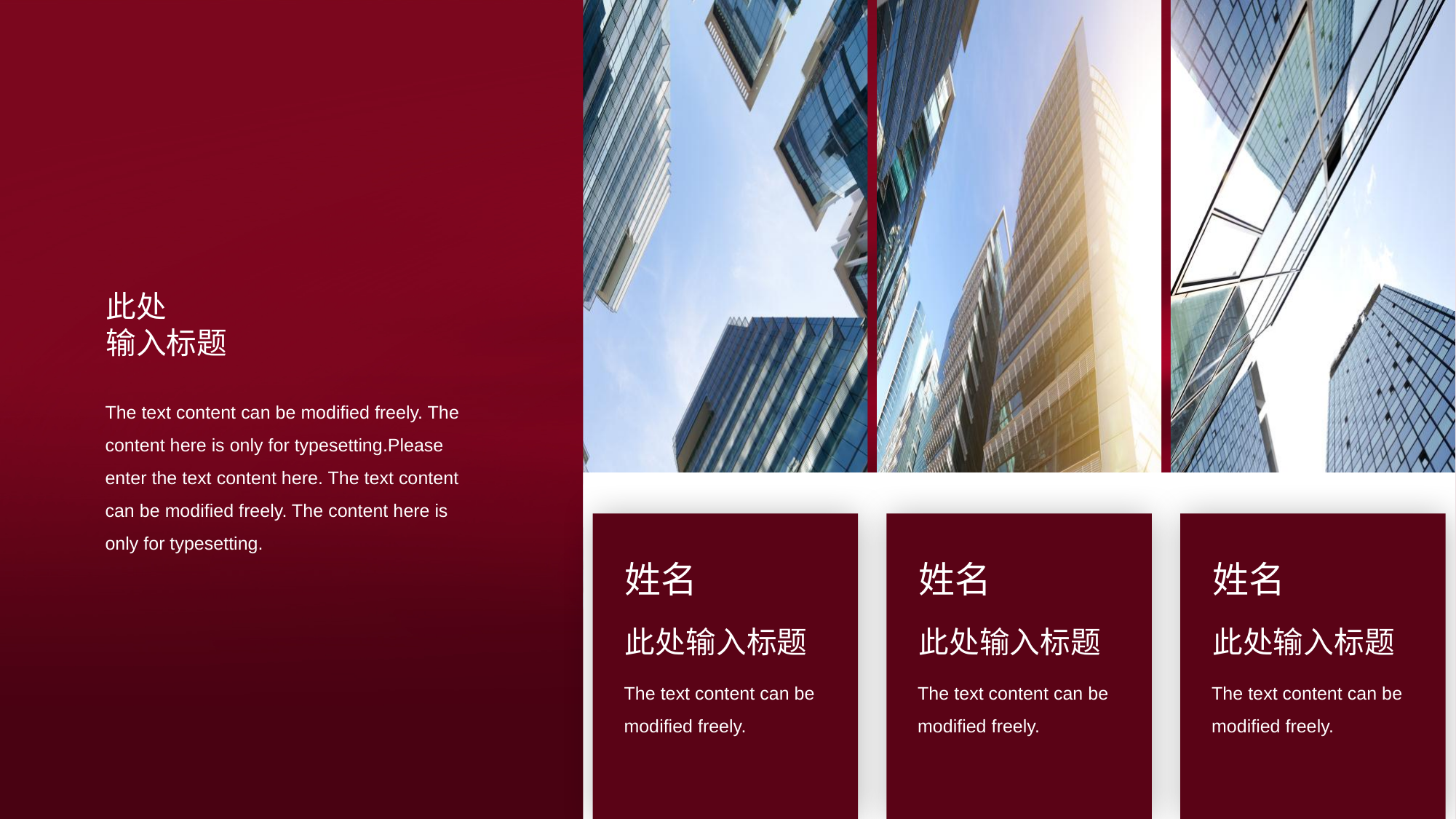

此处
输入标题
The text content can be modified freely. The content here is only for typesetting.Please enter the text content here. The text content can be modified freely. The content here is only for typesetting.

姓名
姓名
姓名
此处输入标题
此处输入标题
此处输入标题
The text content can be modified freely.
The text content can be modified freely.
The text content can be modified freely.